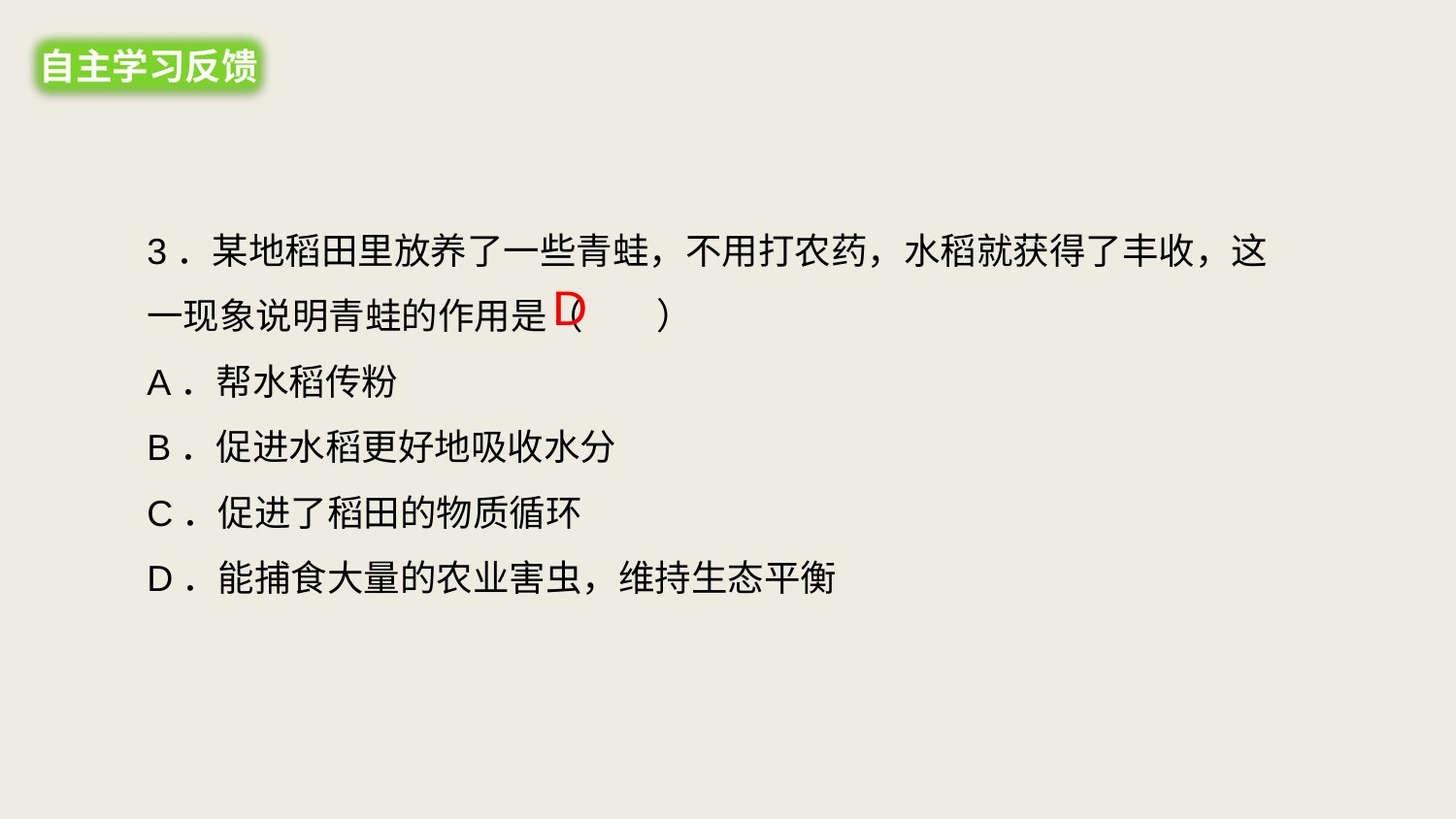

自主学习反馈
3．某地稻田里放养了一些青蛙，不用打农药，水稻就获得了丰收，这一现象说明青蛙的作用是（　　）
A．帮水稻传粉
B．促进水稻更好地吸收水分
C．促进了稻田的物质循环
D．能捕食大量的农业害虫，维持生态平衡
D